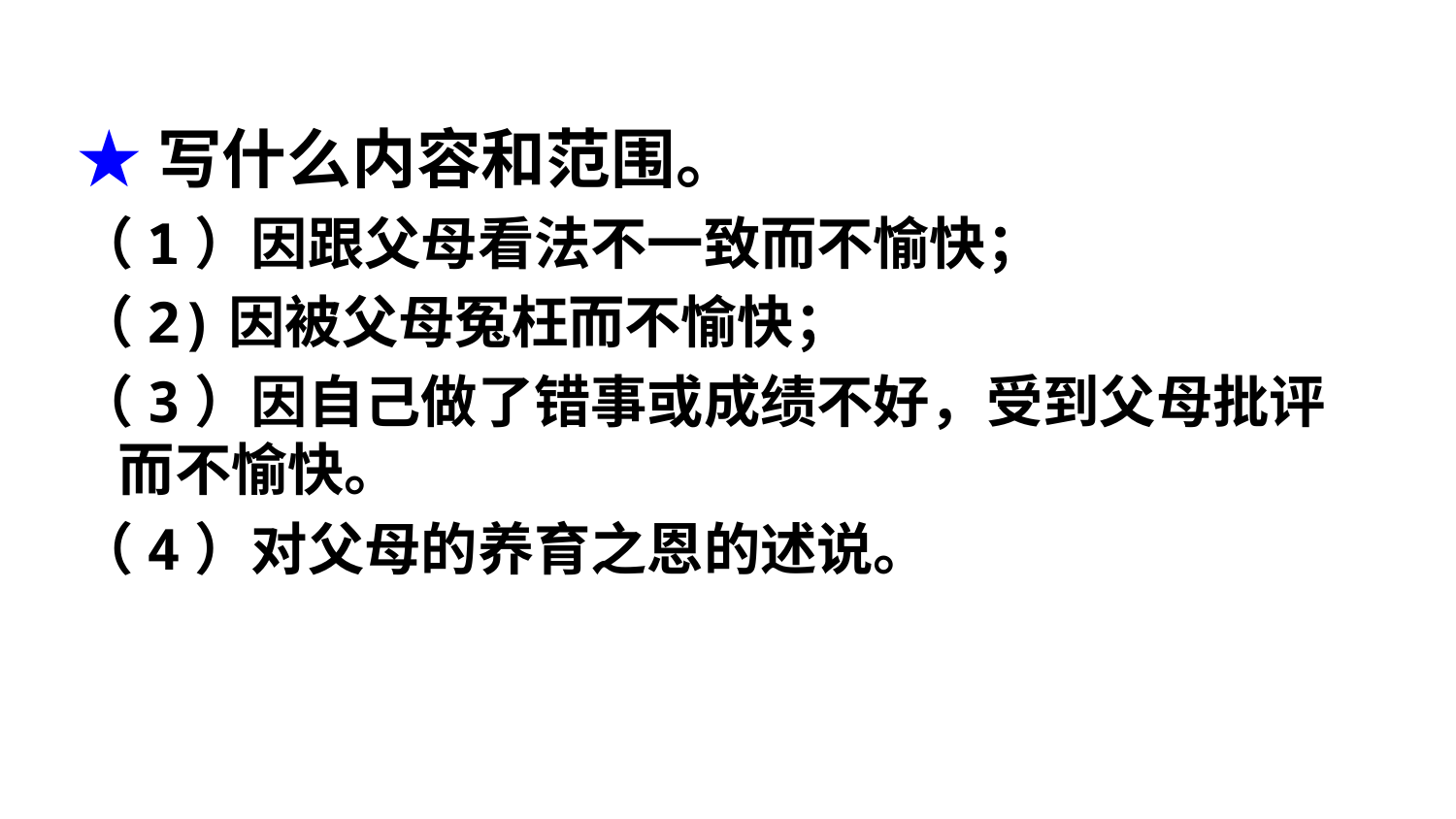

★写什么内容和范围。
（1）因跟父母看法不一致而不愉快；
（2)因被父母冤枉而不愉快；
（3）因自己做了错事或成绩不好，受到父母批评而不愉快。
（4）对父母的养育之恩的述说。